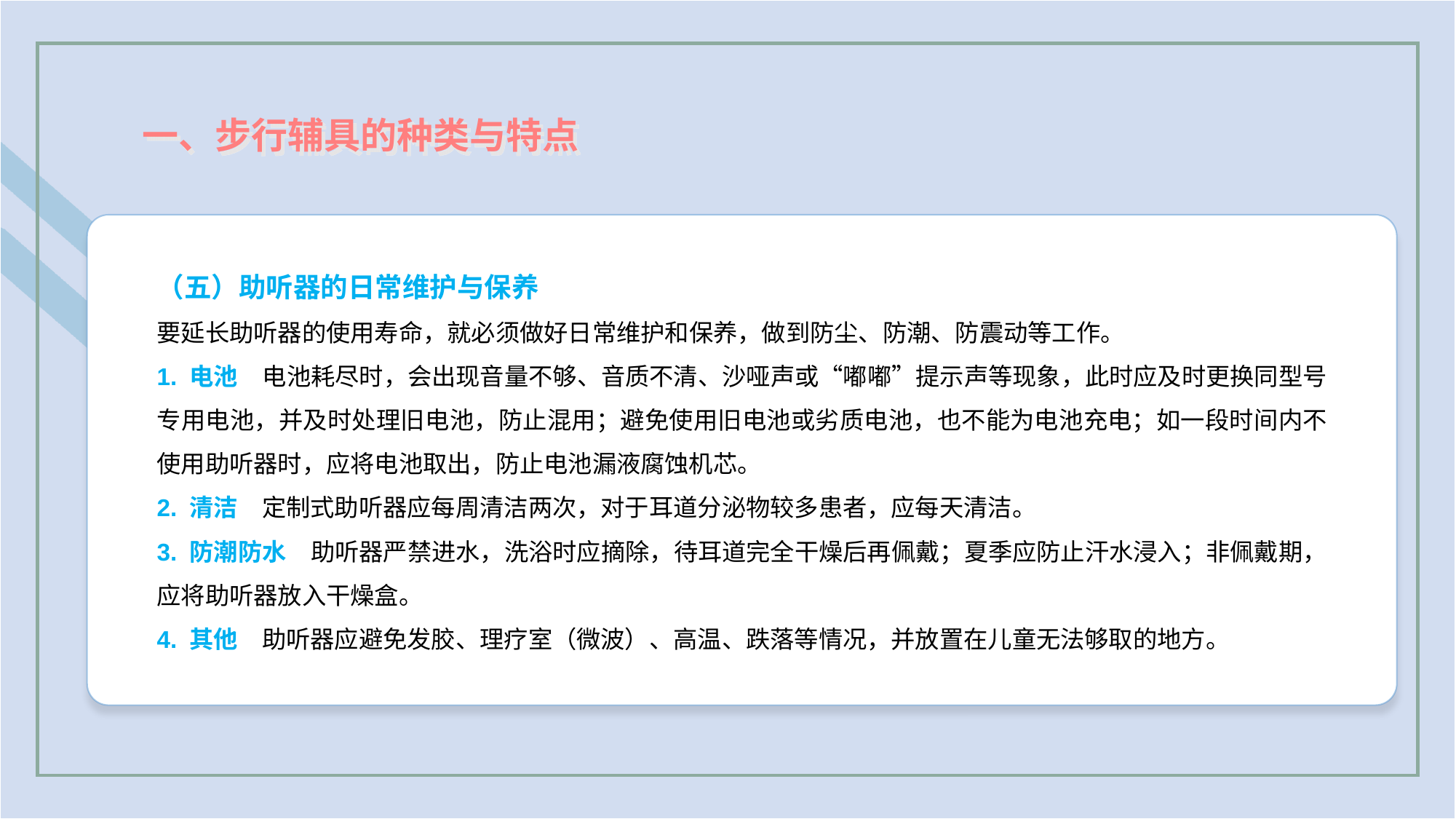

一、步行辅具的种类与特点

（五）助听器的日常维护与保养
要延长助听器的使用寿命，就必须做好日常维护和保养，做到防尘、防潮、防震动等工作。
1. 电池　电池耗尽时，会出现音量不够、音质不清、沙哑声或“嘟嘟”提示声等现象，此时应及时更换同型号专用电池，并及时处理旧电池，防止混用；避免使用旧电池或劣质电池，也不能为电池充电；如一段时间内不使用助听器时，应将电池取出，防止电池漏液腐蚀机芯。
2. 清洁　定制式助听器应每周清洁两次，对于耳道分泌物较多患者，应每天清洁。
3. 防潮防水　助听器严禁进水，洗浴时应摘除，待耳道完全干燥后再佩戴；夏季应防止汗水浸入；非佩戴期，应将助听器放入干燥盒。
4. 其他　助听器应避免发胶、理疗室（微波）、高温、跌落等情况，并放置在儿童无法够取的地方。